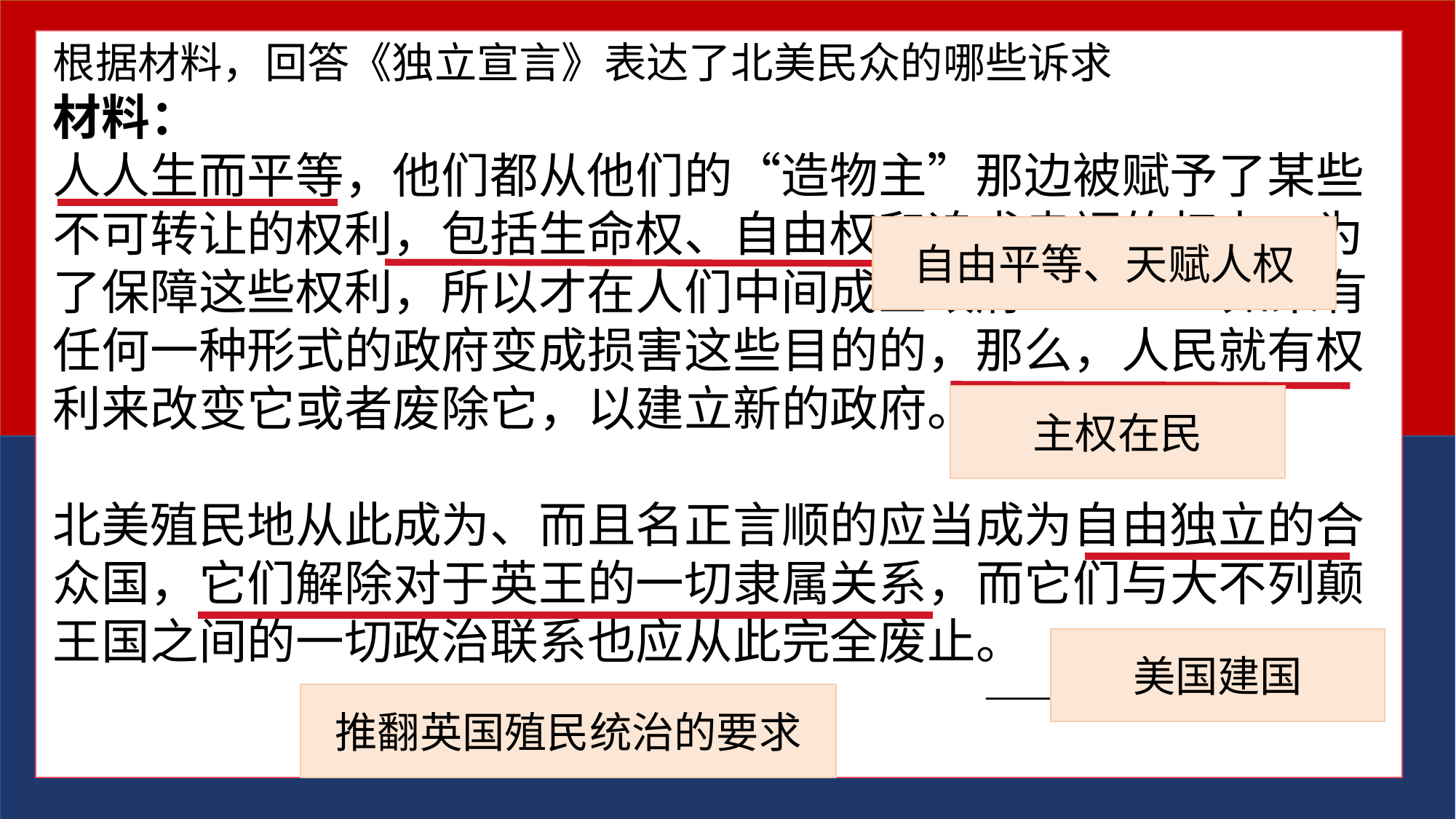

根据材料，回答《独立宣言》表达了北美民众的哪些诉求
材料：
人人生而平等，他们都从他们的“造物主”那边被赋予了某些不可转让的权利，包括生命权、自由权和追求幸福的权力。为了保障这些权利，所以才在人们中间成立政府......如果有任何一种形式的政府变成损害这些目的的，那么，人民就有权利来改变它或者废除它，以建立新的政府。

北美殖民地从此成为、而且名正言顺的应当成为自由独立的合众国，它们解除对于英王的一切隶属关系，而它们与大不列颠王国之间的一切政治联系也应从此完全废止。
                              ——《独立宣言》
自由平等、天赋人权
主权在民

美国建国
推翻英国殖民统治的要求